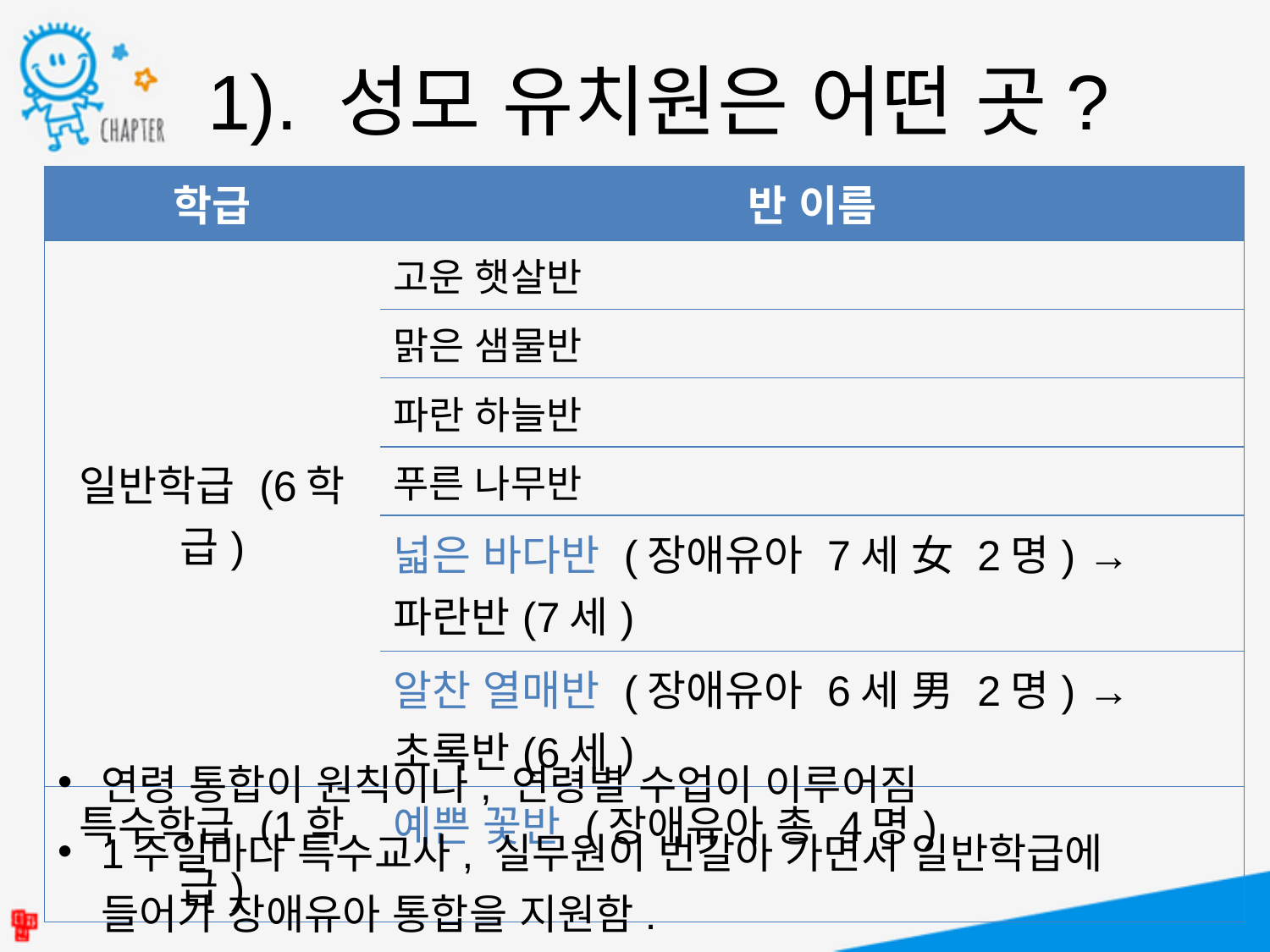

1). 성모 유치원은 어떤 곳?
| 학급 | 반 이름 |
| --- | --- |
| 일반학급 (6학급) | 고운 햇살반 |
|  | 맑은 샘물반 |
|  | 파란 하늘반 |
|  | 푸른 나무반 |
|  | 넓은 바다반 (장애유아 7세 女 2명) → 파란반(7세) |
|  | 알찬 열매반 (장애유아 6세 男 2명) → 초록반(6세) |
| 특수학급 (1학급) | 예쁜 꽃반 (장애유아 총 4명) |
연령 통합이 원칙이나, 연령별 수업이 이루어짐
1주일마다 특수교사, 실무원이 번갈아 가면서 일반학급에 들어가 장애유아 통합을 지원함.